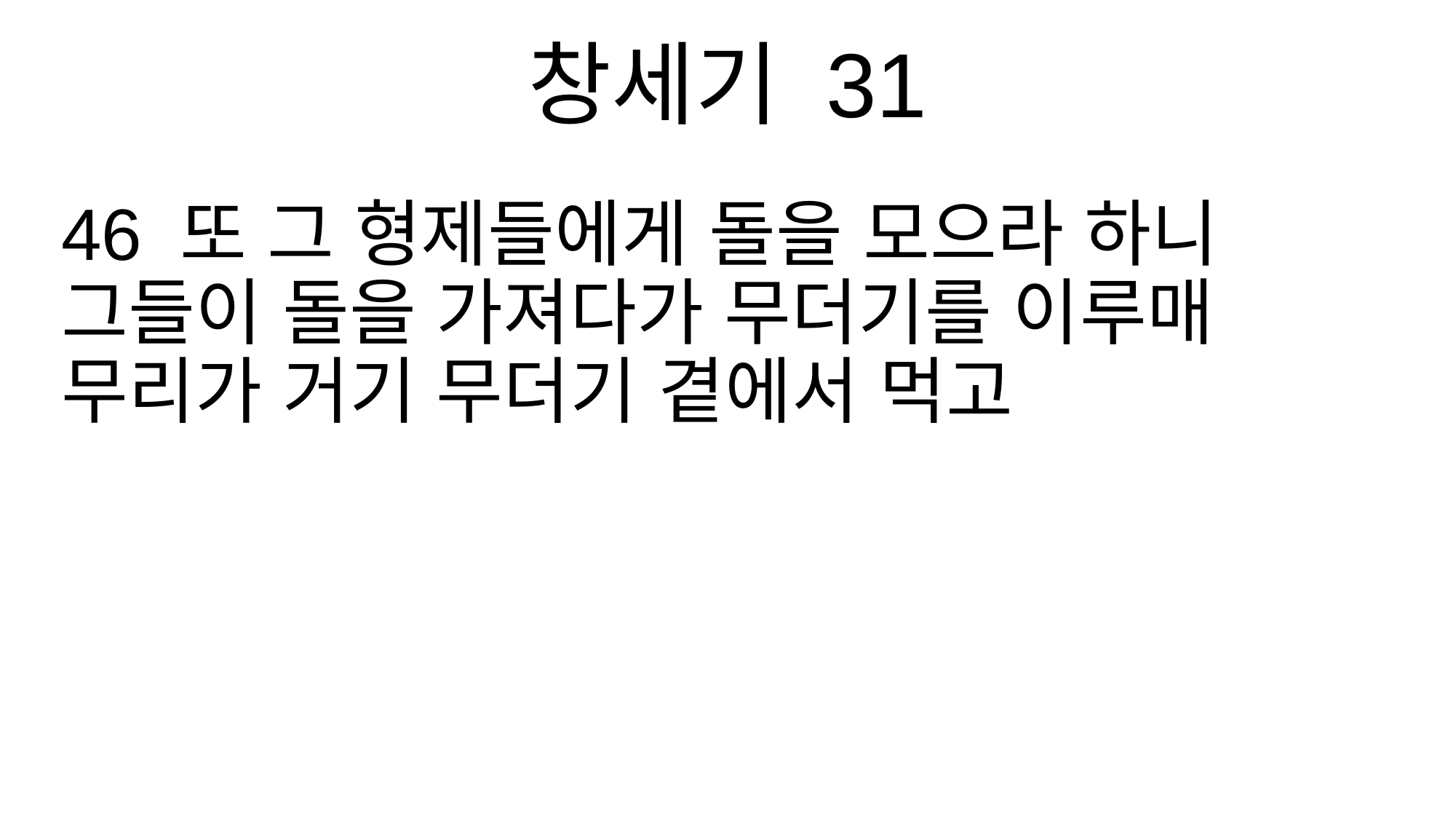

창세기 31
46 또 그 형제들에게 돌을 모으라 하니 그들이 돌을 가져다가 무더기를 이루매 무리가 거기 무더기 곁에서 먹고